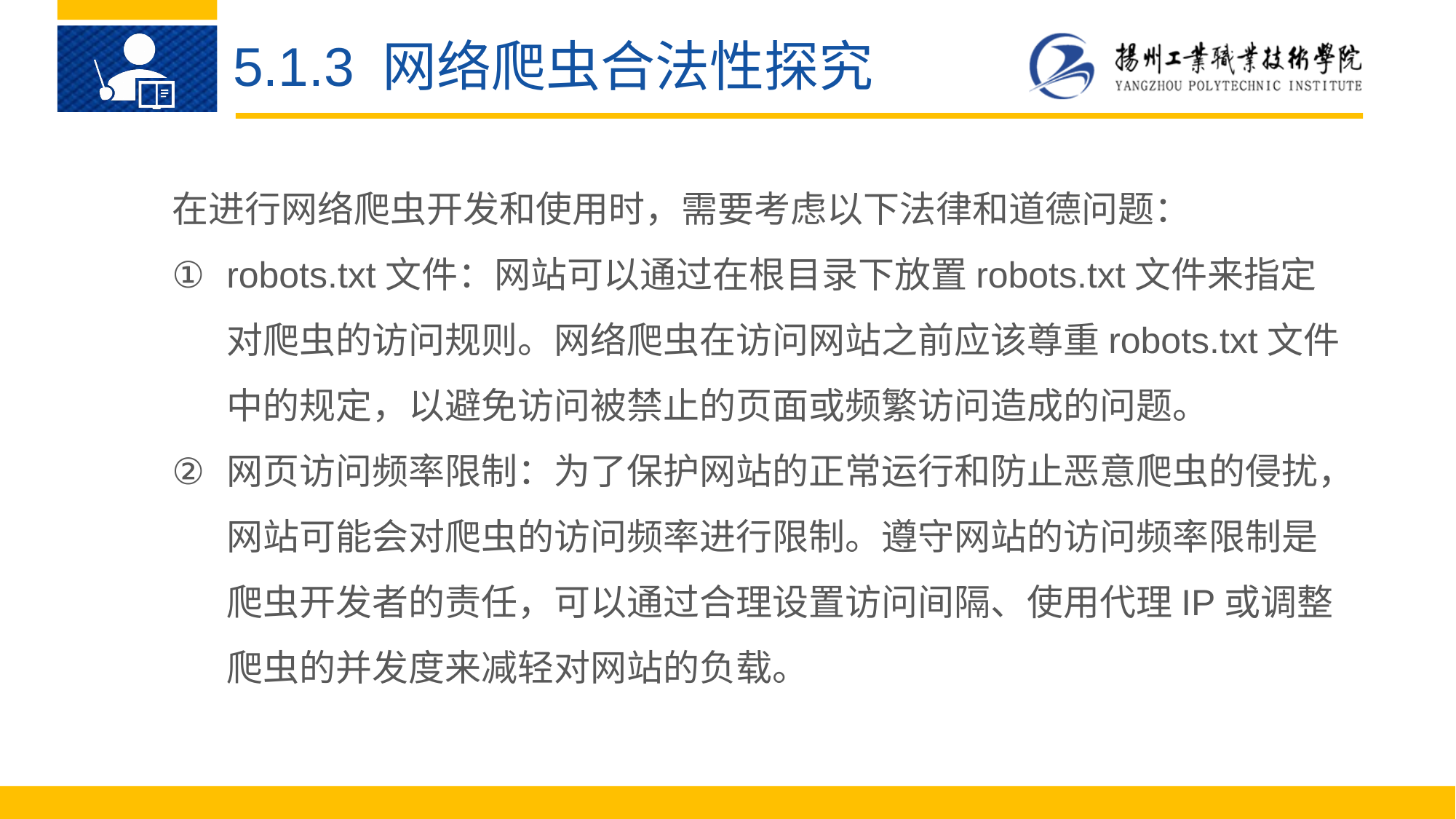

5.1.3 网络爬虫合法性探究
在进行网络爬虫开发和使用时，需要考虑以下法律和道德问题：
robots.txt文件：网站可以通过在根目录下放置robots.txt文件来指定对爬虫的访问规则。网络爬虫在访问网站之前应该尊重robots.txt文件中的规定，以避免访问被禁止的页面或频繁访问造成的问题。
网页访问频率限制：为了保护网站的正常运行和防止恶意爬虫的侵扰，网站可能会对爬虫的访问频率进行限制。遵守网站的访问频率限制是爬虫开发者的责任，可以通过合理设置访问间隔、使用代理IP或调整爬虫的并发度来减轻对网站的负载。